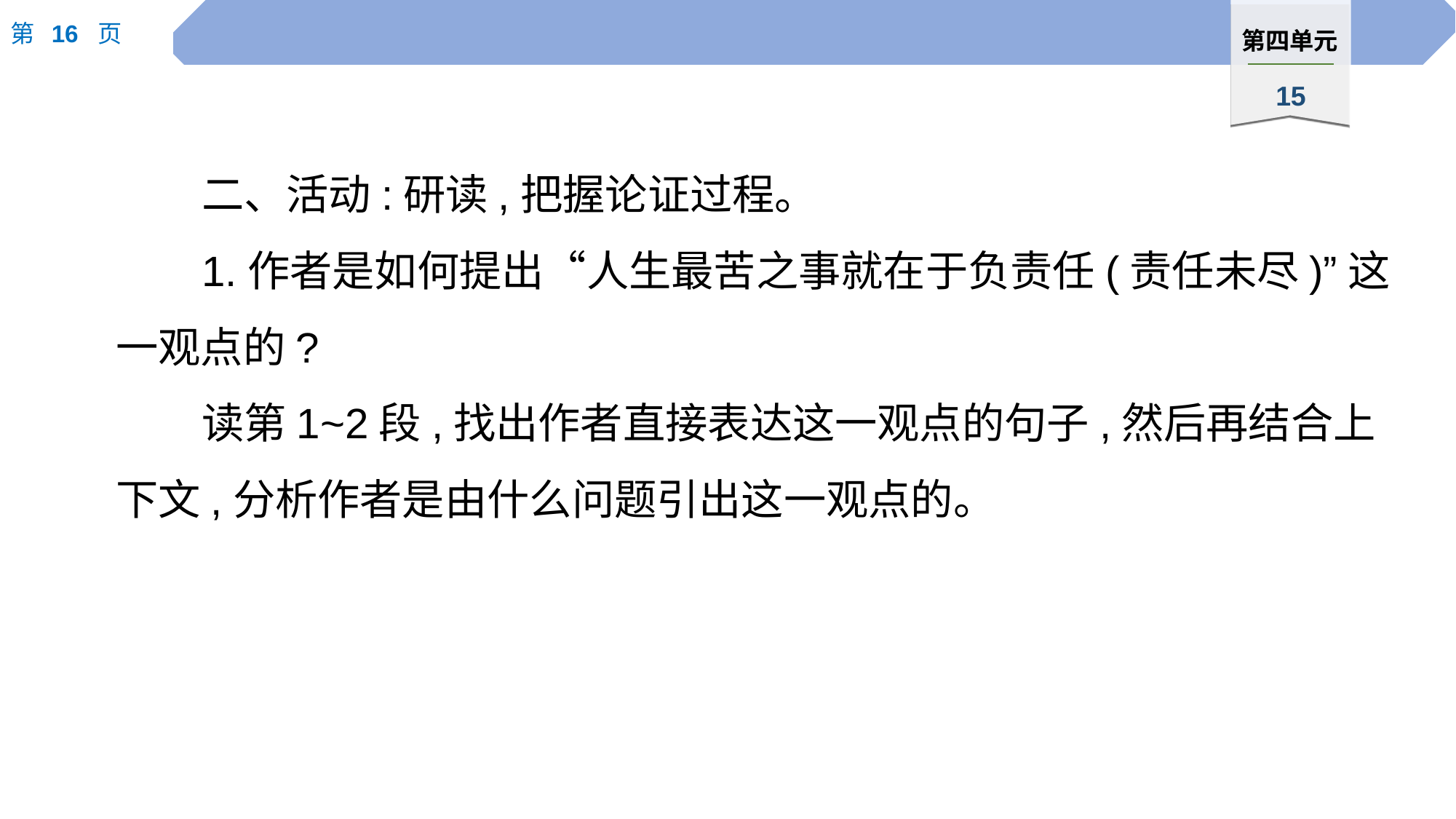

二、活动:研读,把握论证过程。
1.作者是如何提出“人生最苦之事就在于负责任(责任未尽)”这一观点的?
读第1~2段,找出作者直接表达这一观点的句子,然后再结合上下文,分析作者是由什么问题引出这一观点的。